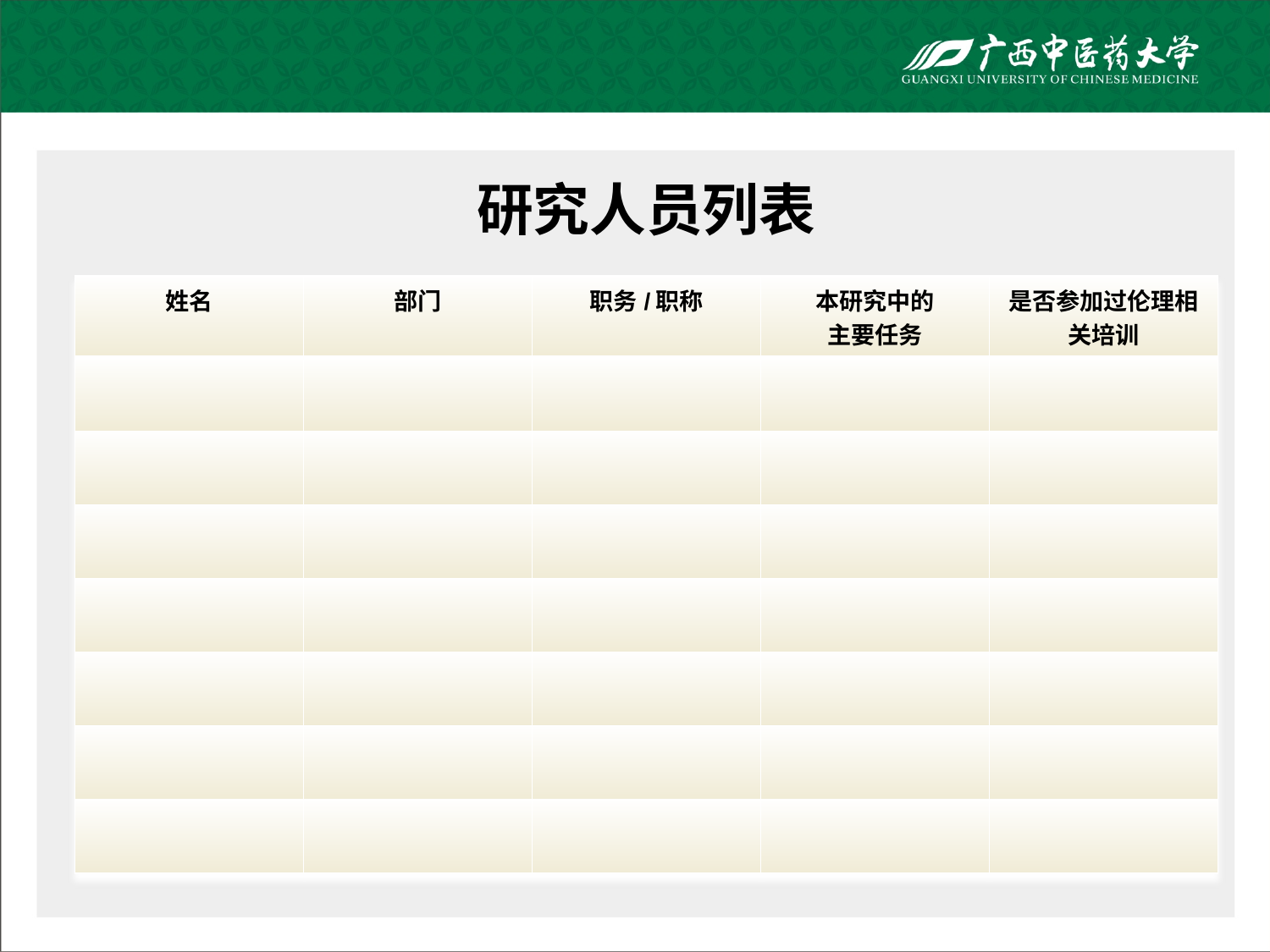

# 研究人员列表
| 姓名 | 部门 | 职务/职称 | 本研究中的 主要任务 | 是否参加过伦理相关培训 |
| --- | --- | --- | --- | --- |
|  |  |  |  |  |
|  |  |  |  |  |
|  |  |  |  |  |
|  |  |  |  |  |
|  |  |  |  |  |
|  |  |  |  |  |
|  |  |  |  |  |